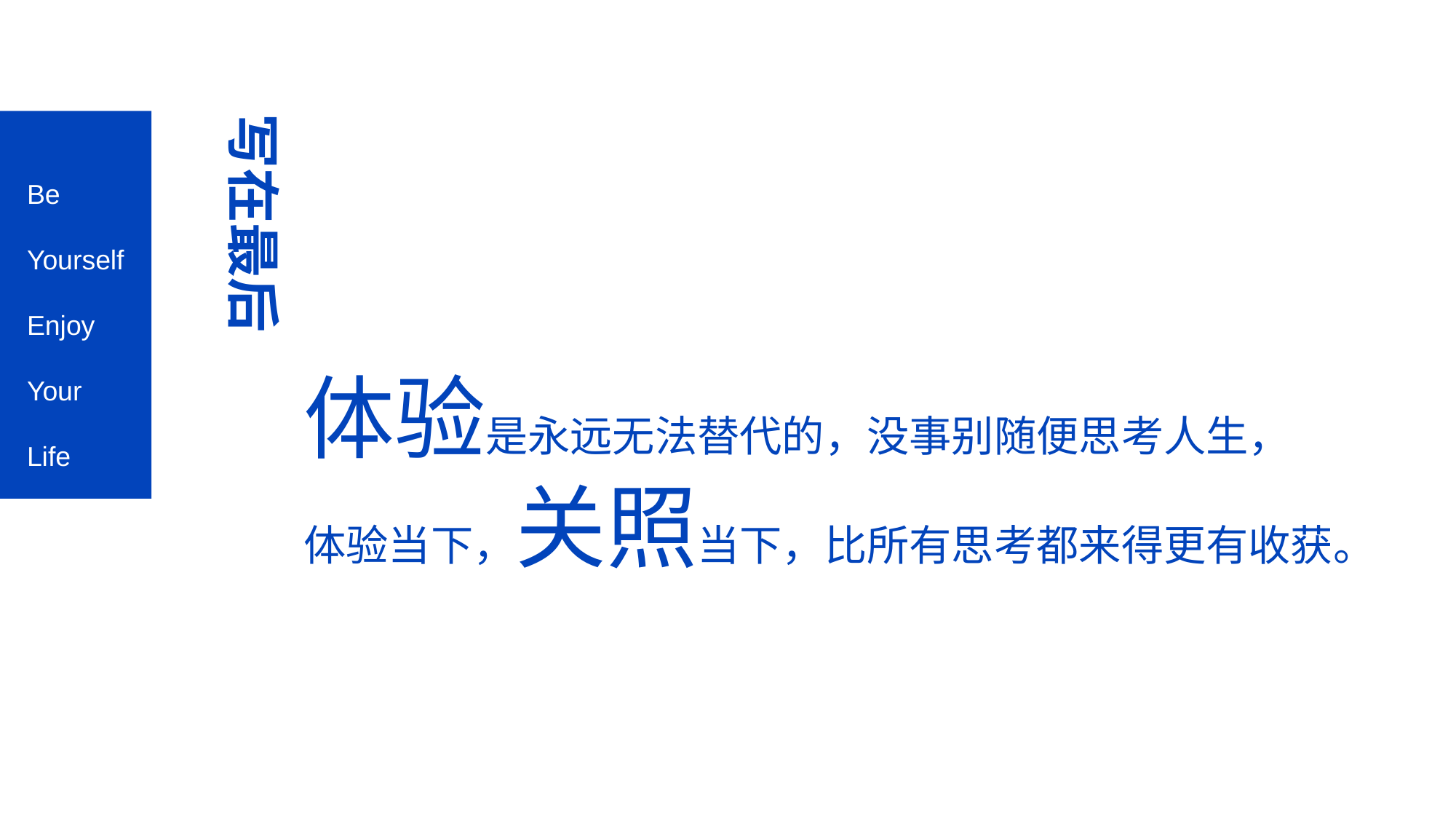

写在最后

Be
Yourself
Enjoy
Your
Life
体验是永远无法替代的，没事别随便思考人生，
体验当下，关照当下，比所有思考都来得更有收获。